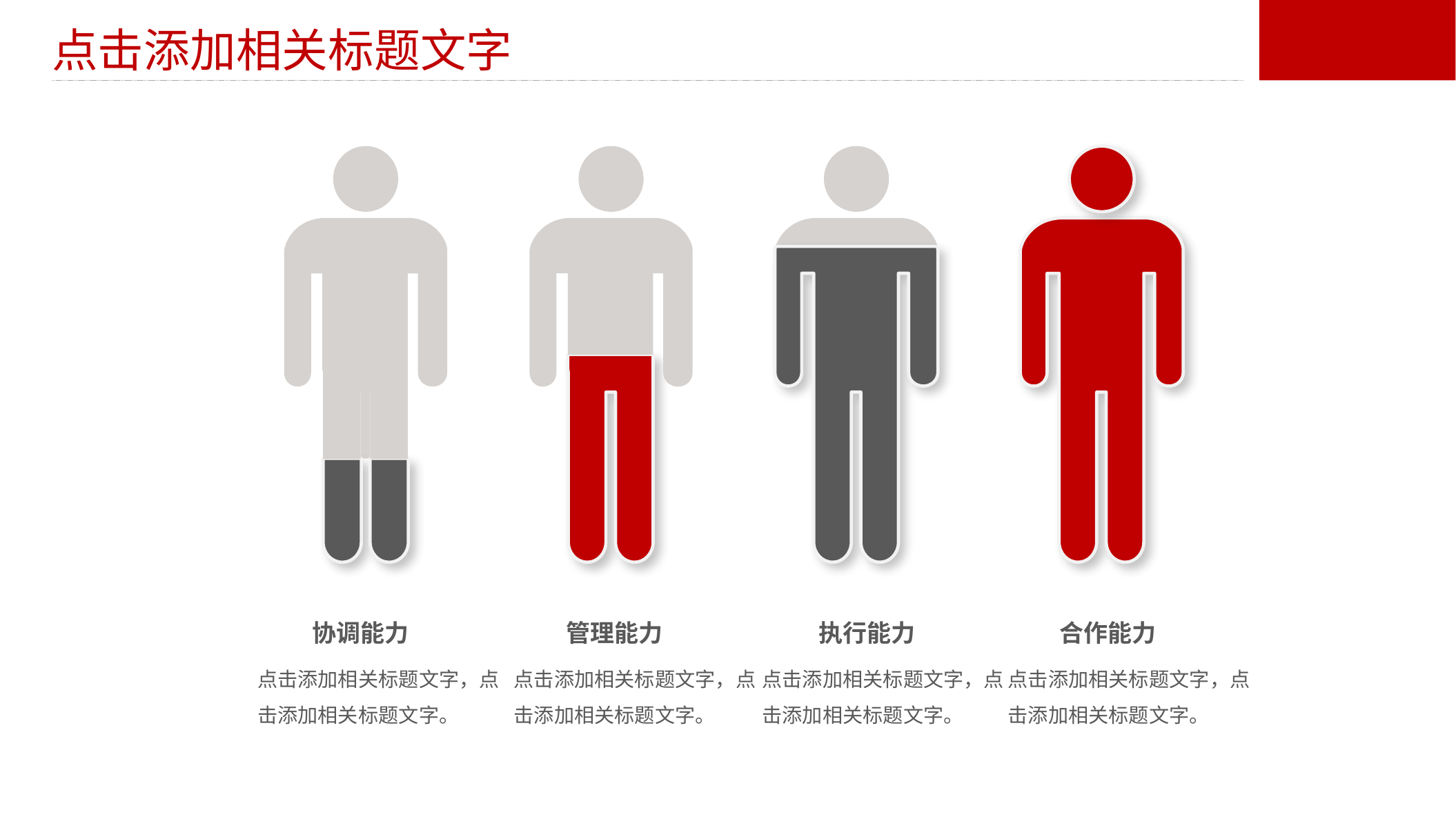

点击添加相关标题文字

协调能力
管理能力
执行能力
合作能力
点击添加相关标题文字，点击添加相关标题文字。
点击添加相关标题文字，点击添加相关标题文字。
点击添加相关标题文字，点击添加相关标题文字。
点击添加相关标题文字，点击添加相关标题文字。